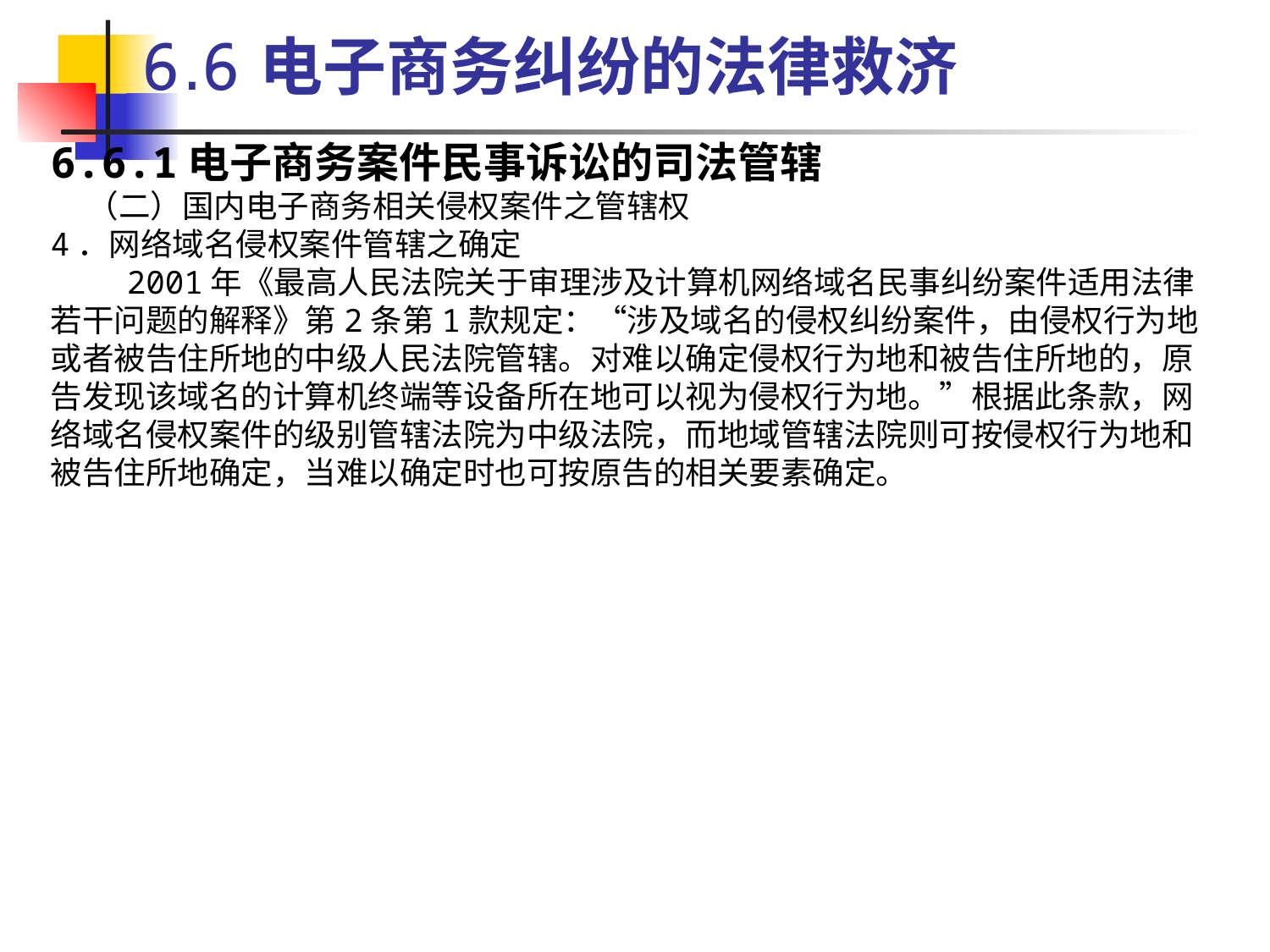

6.6电子商务纠纷的法律救济
6.6.1电子商务案件民事诉讼的司法管辖
    （二）国内电子商务相关侵权案件之管辖权
4．网络域名侵权案件管辖之确定
    2001年《最高人民法院关于审理涉及计算机网络域名民事纠纷案件适用法律若干问题的解释》第2条第1款规定：“涉及域名的侵权纠纷案件，由侵权行为地或者被告住所地的中级人民法院管辖。对难以确定侵权行为地和被告住所地的，原告发现该域名的计算机终端等设备所在地可以视为侵权行为地。”根据此条款，网络域名侵权案件的级别管辖法院为中级法院，而地域管辖法院则可按侵权行为地和被告住所地确定，当难以确定时也可按原告的相关要素确定。